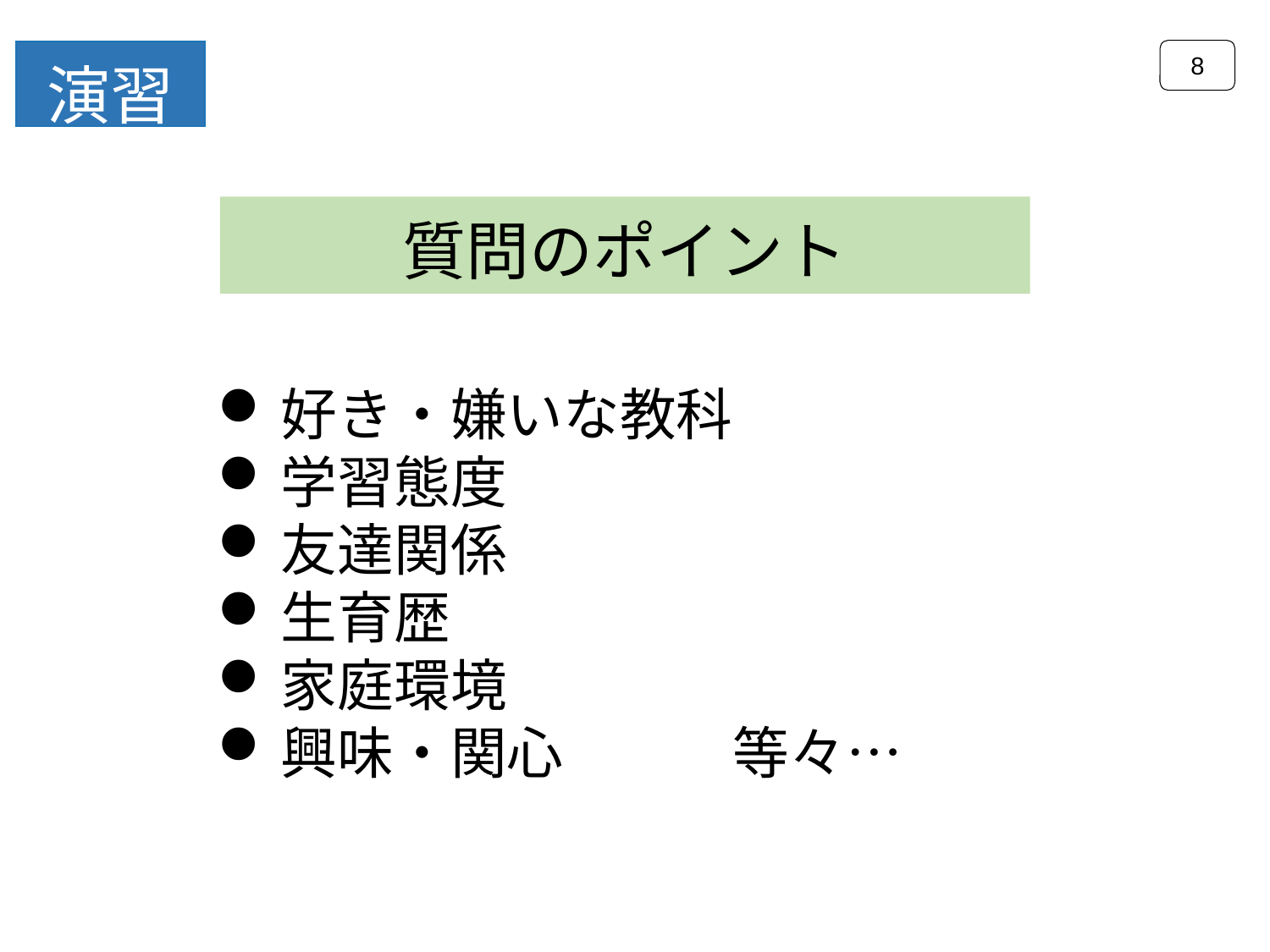

8
演習
質問のポイント
好き・嫌いな教科
学習態度
友達関係
生育歴
家庭環境
興味・関心　　　等々…